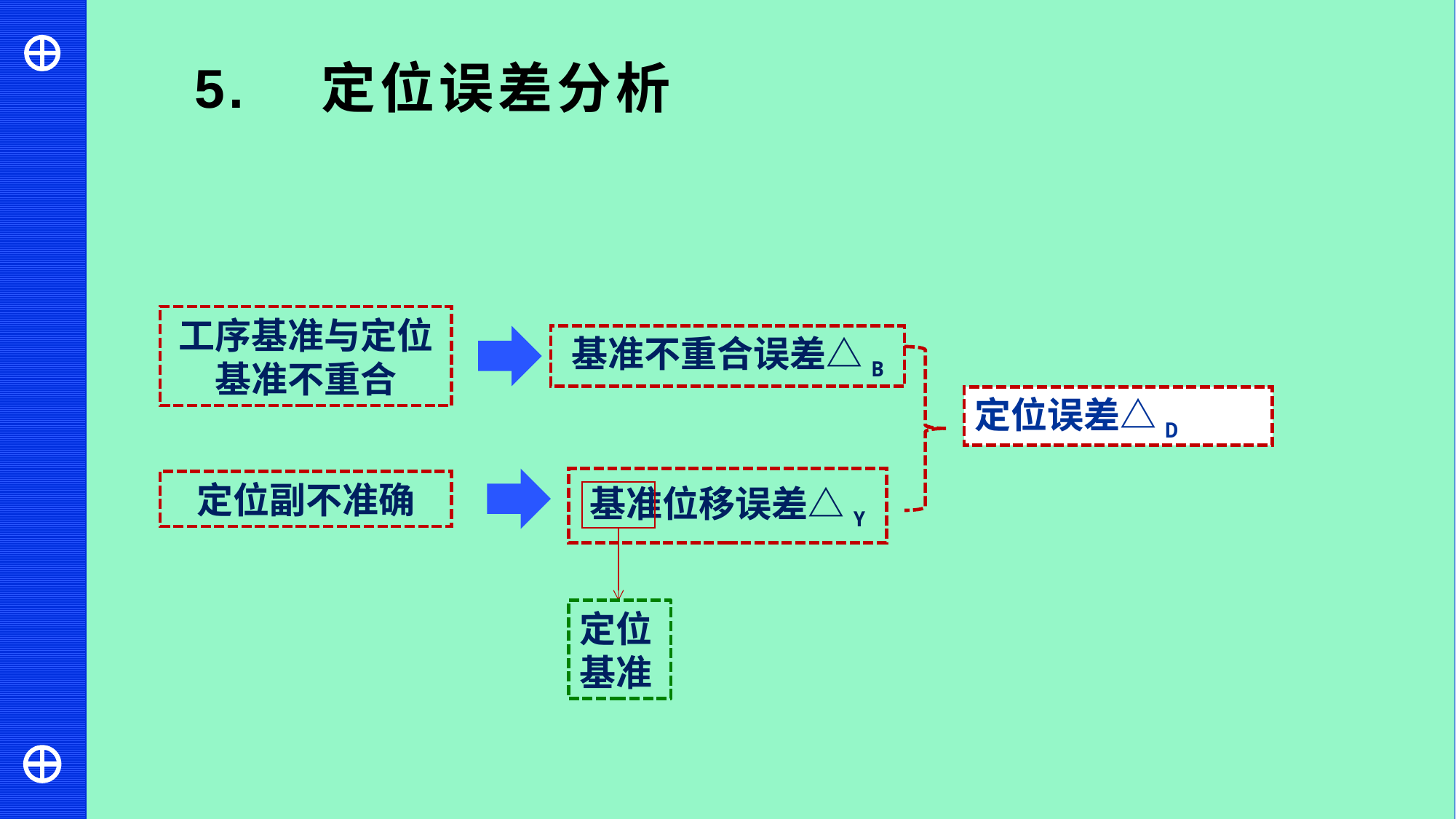

5.   定位误差分析
工序基准与定位基准不重合

基准不重合误差△B

定位误差△D

基准位移误差△Y
定位副不准确

定位基准